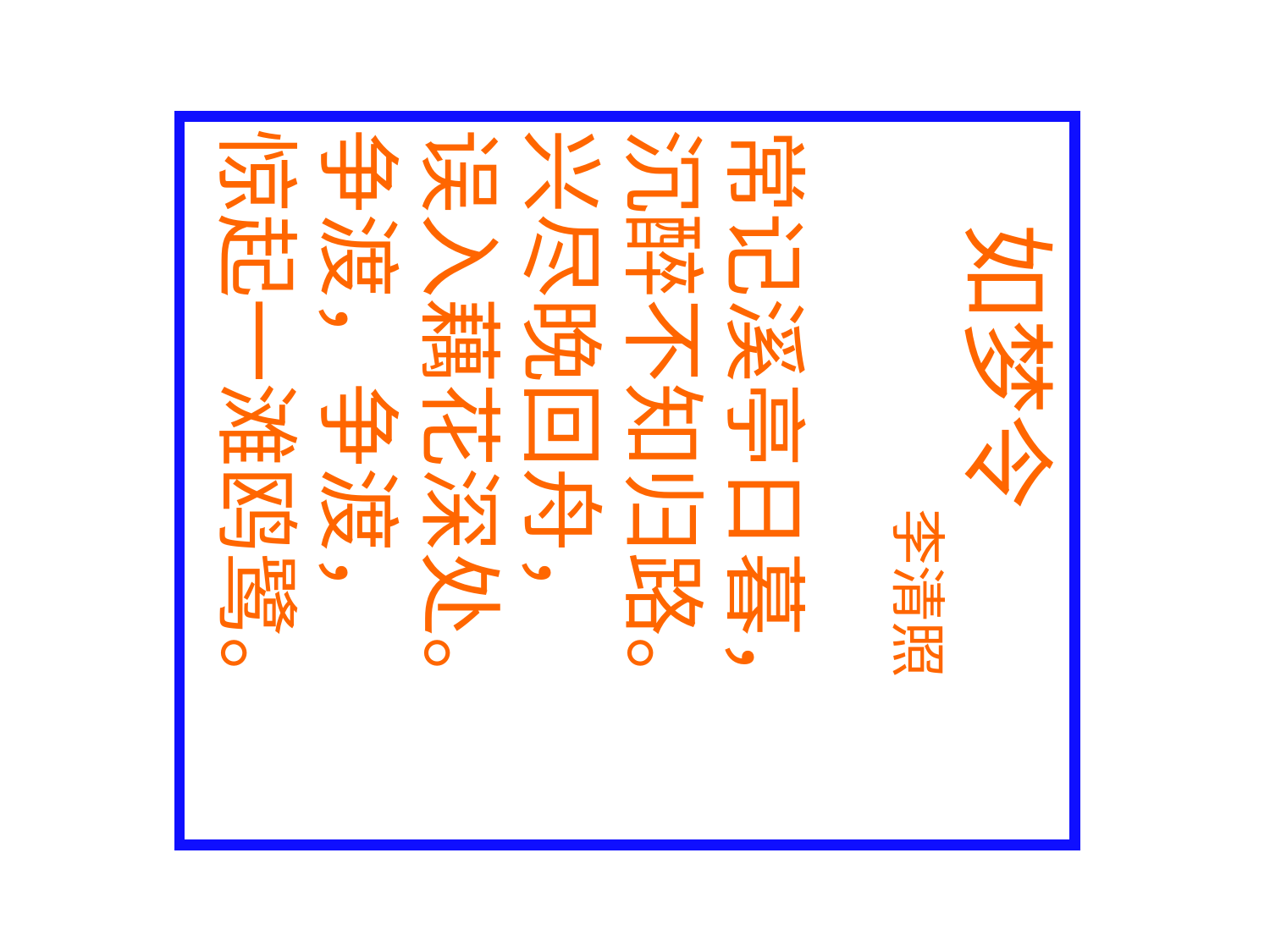

如梦令
　　　　李清照

常记溪亭日暮，
沉醉不知归路。
兴尽晚回舟，
误入藕花深处。
争渡，争渡，
惊起一滩鸥鹭。